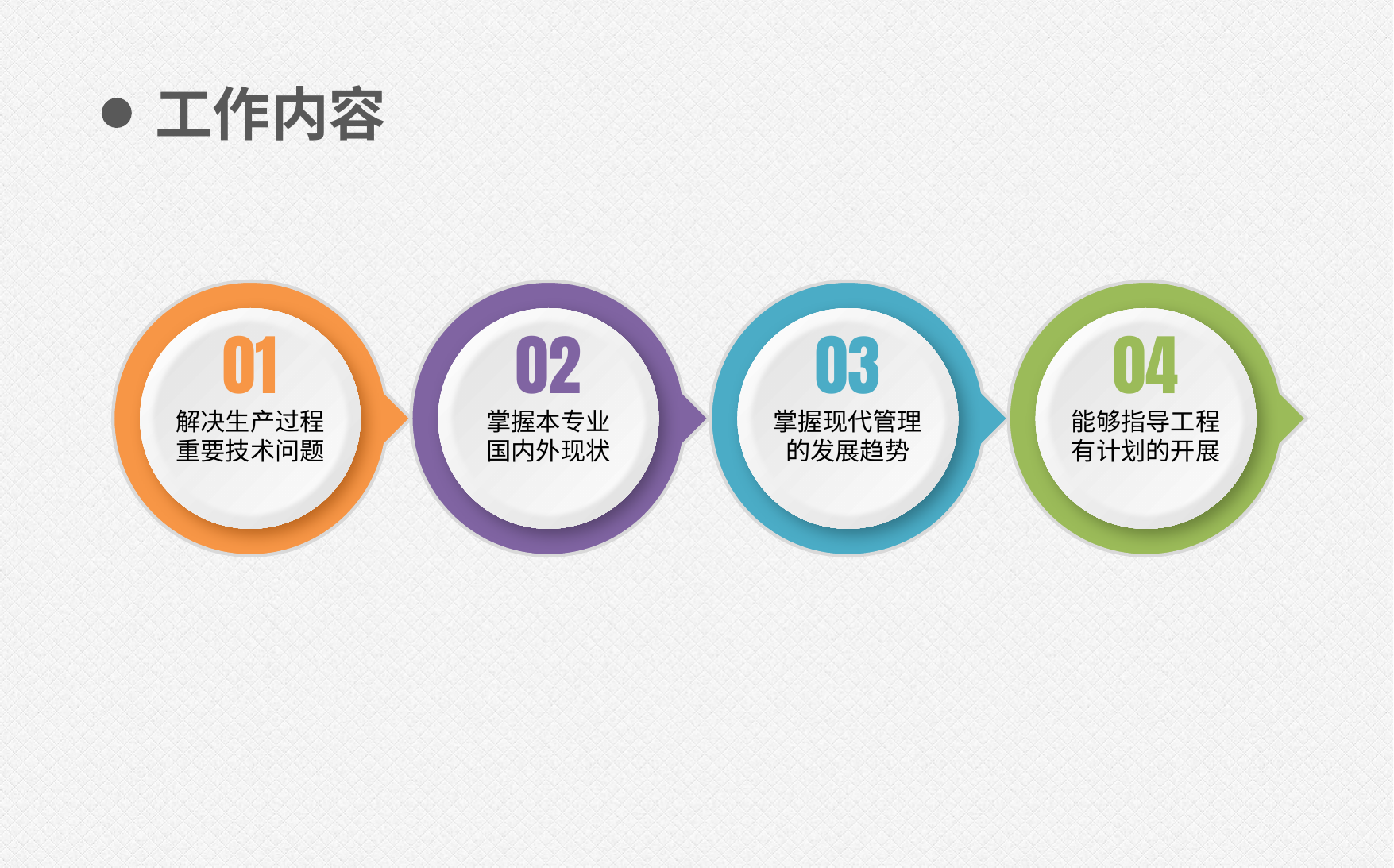

工作内容

01
02
03
04
解决生产过程
重要技术问题
掌握本专业
国内外现状
掌握现代管理
的发展趋势
能够指导工程
有计划的开展